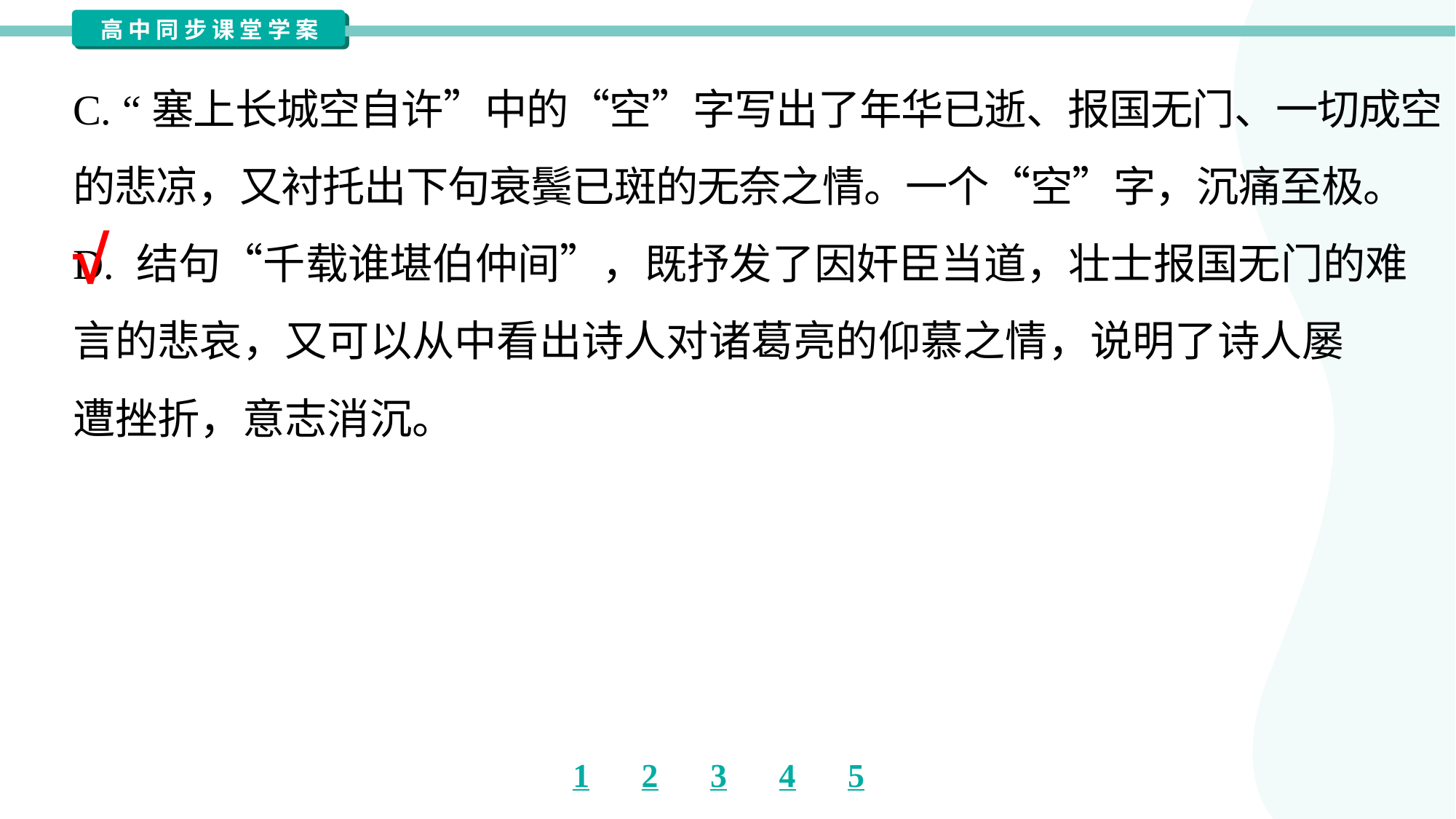

C. “塞上长城空自许”中的“空”字写出了年华已逝、报国无门、一切成空
的悲凉，又衬托出下句衰鬓已斑的无奈之情。一个“空”字，沉痛至极。
D. 结句“千载谁堪伯仲间”，既抒发了因奸臣当道，壮士报国无门的难
言的悲哀，又可以从中看出诗人对诸葛亮的仰慕之情，说明了诗人屡
遭挫折，意志消沉。
√